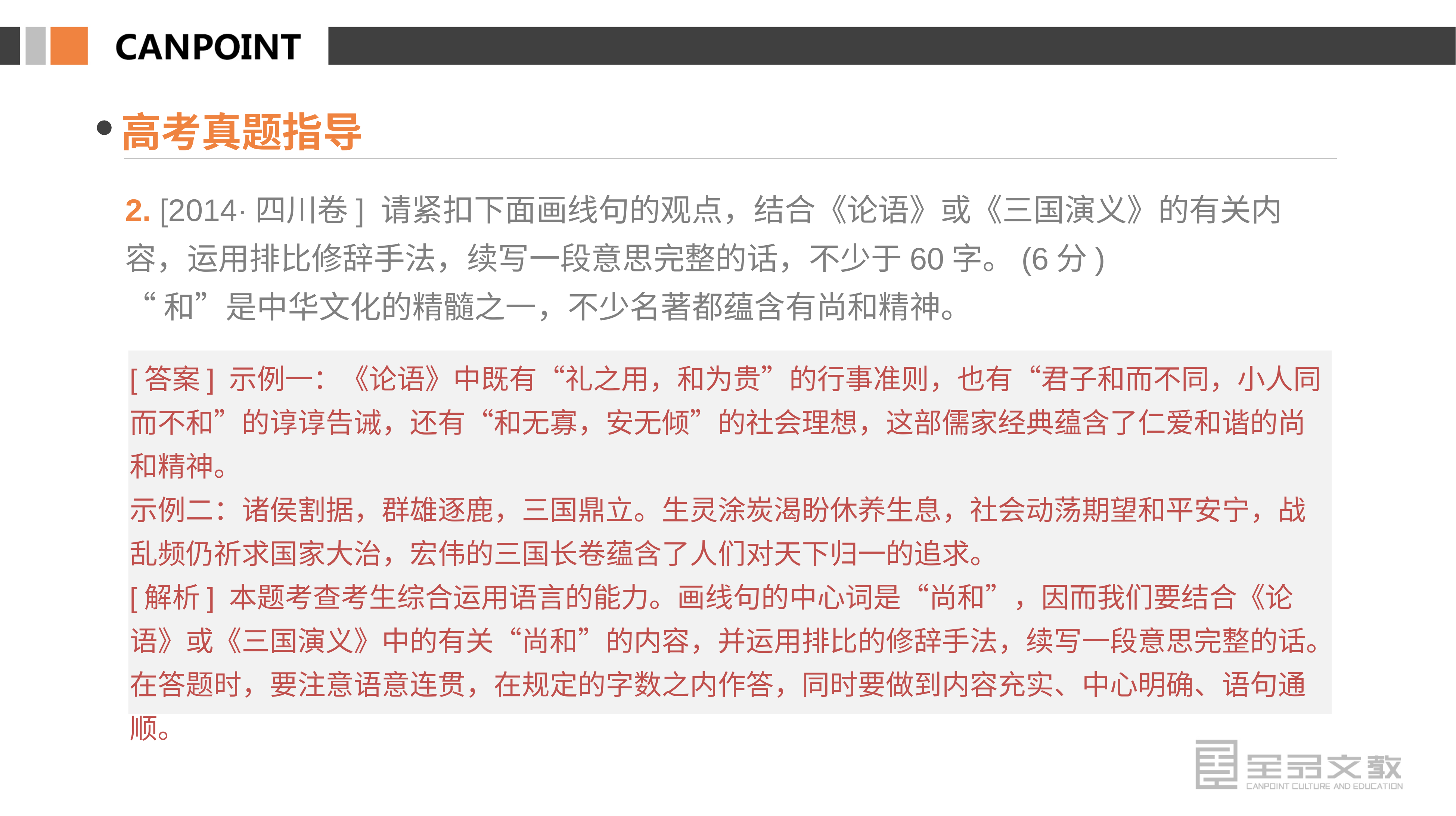

高考真题指导

2. [2014·四川卷] 请紧扣下面画线句的观点，结合《论语》或《三国演义》的有关内容，运用排比修辞手法，续写一段意思完整的话，不少于60字。(6分)
“和”是中华文化的精髓之一，不少名著都蕴含有尚和精神。
[答案] 示例一：《论语》中既有“礼之用，和为贵”的行事准则，也有“君子和而不同，小人同而不和”的谆谆告诫，还有“和无寡，安无倾”的社会理想，这部儒家经典蕴含了仁爱和谐的尚和精神。
示例二：诸侯割据，群雄逐鹿，三国鼎立。生灵涂炭渴盼休养生息，社会动荡期望和平安宁，战乱频仍祈求国家大治，宏伟的三国长卷蕴含了人们对天下归一的追求。
[解析] 本题考查考生综合运用语言的能力。画线句的中心词是“尚和”，因而我们要结合《论语》或《三国演义》中的有关“尚和”的内容，并运用排比的修辞手法，续写一段意思完整的话。在答题时，要注意语意连贯，在规定的字数之内作答，同时要做到内容充实、中心明确、语句通顺。